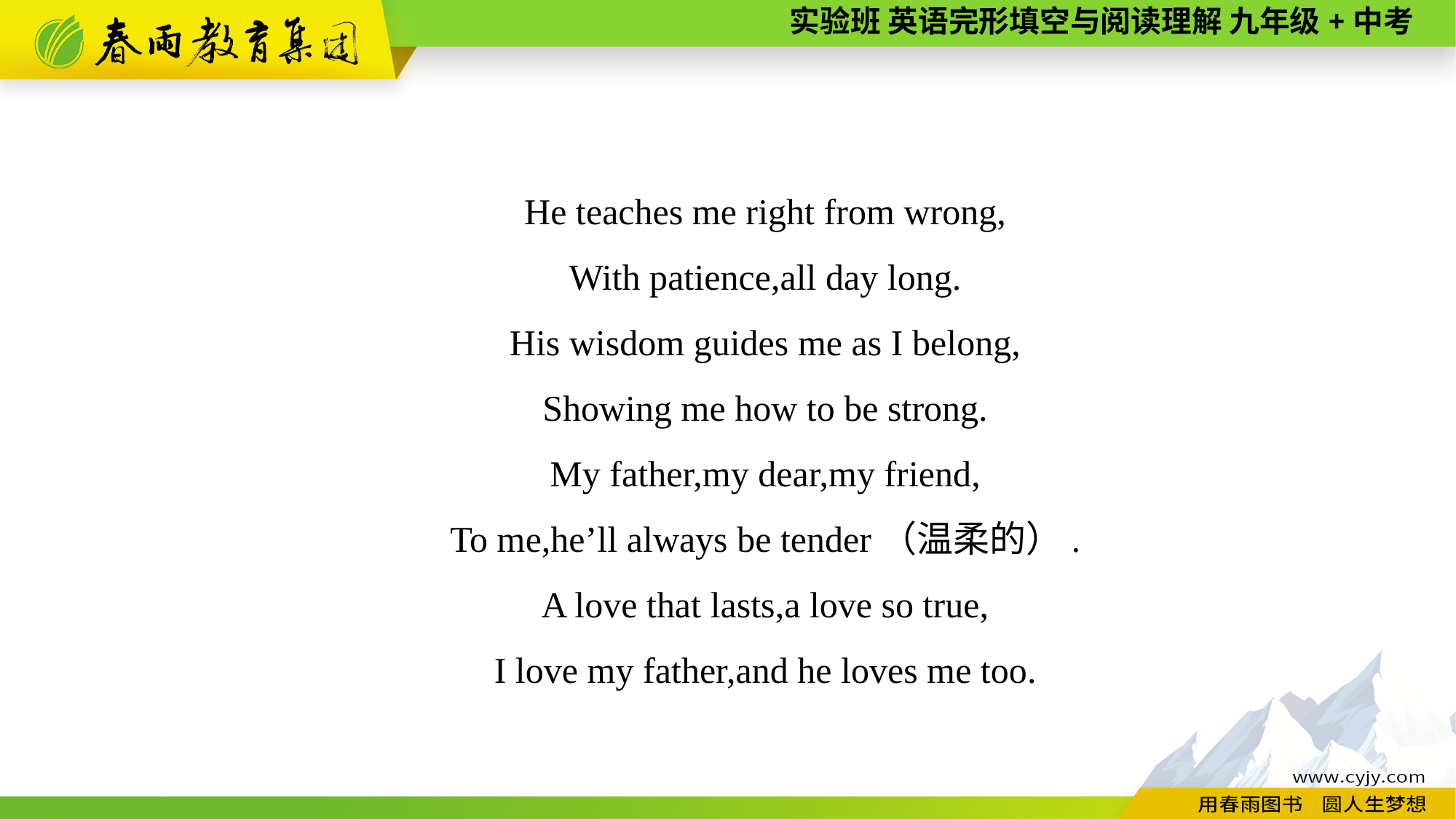

He teaches me right from wrong,
With patience,all day long.
His wisdom guides me as I belong,
Showing me how to be strong.
My father,my dear,my friend,
To me,he’ll always be tender（温柔的）.
A love that lasts,a love so true,
I love my father,and he loves me too.